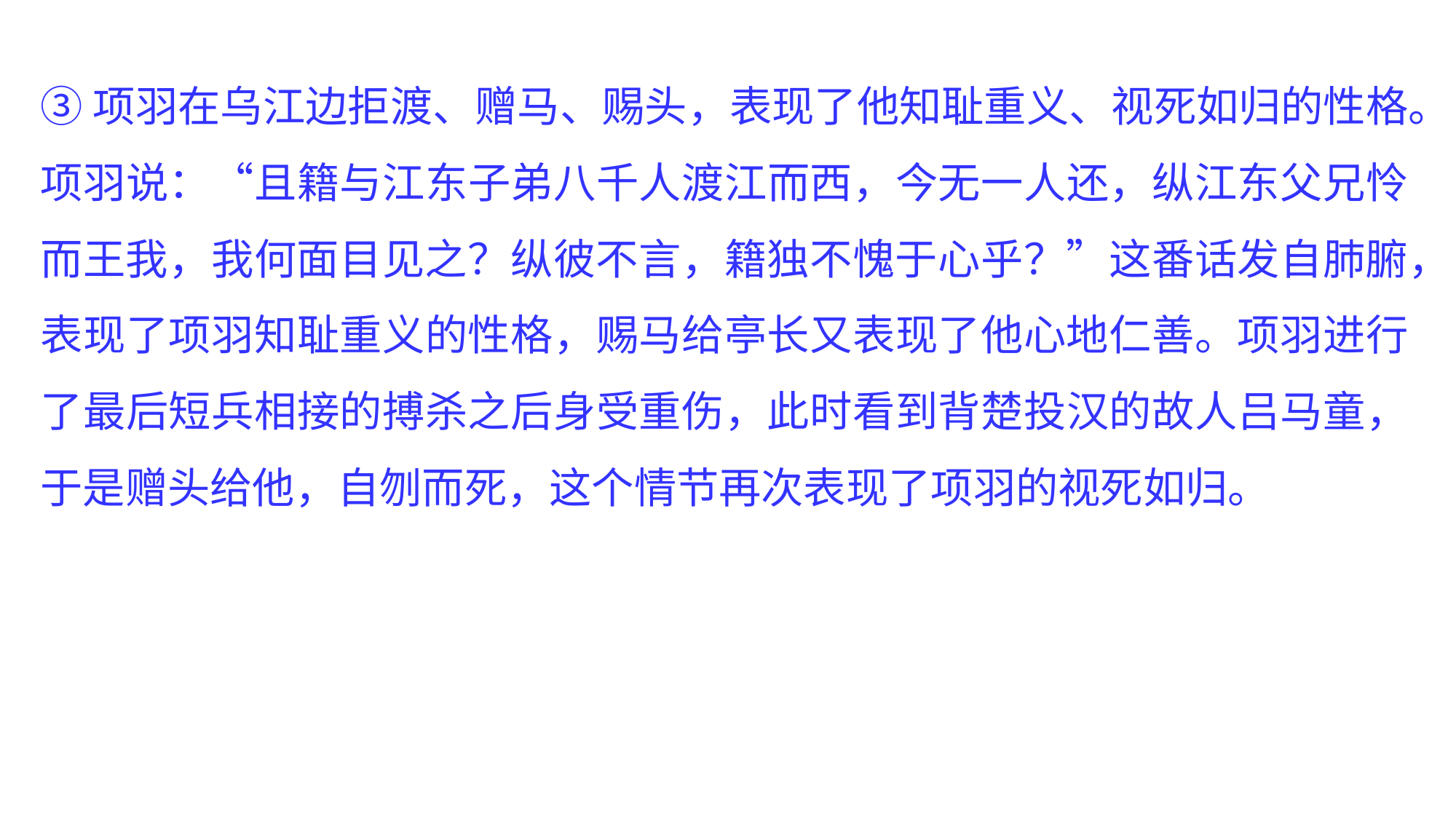

③项羽在乌江边拒渡、赠马、赐头，表现了他知耻重义、视死如归的性格。项羽说：“且籍与江东子弟八千人渡江而西，今无一人还，纵江东父兄怜而王我，我何面目见之？纵彼不言，籍独不愧于心乎？”这番话发自肺腑，表现了项羽知耻重义的性格，赐马给亭长又表现了他心地仁善。项羽进行了最后短兵相接的搏杀之后身受重伤，此时看到背楚投汉的故人吕马童，于是赠头给他，自刎而死，这个情节再次表现了项羽的视死如归。